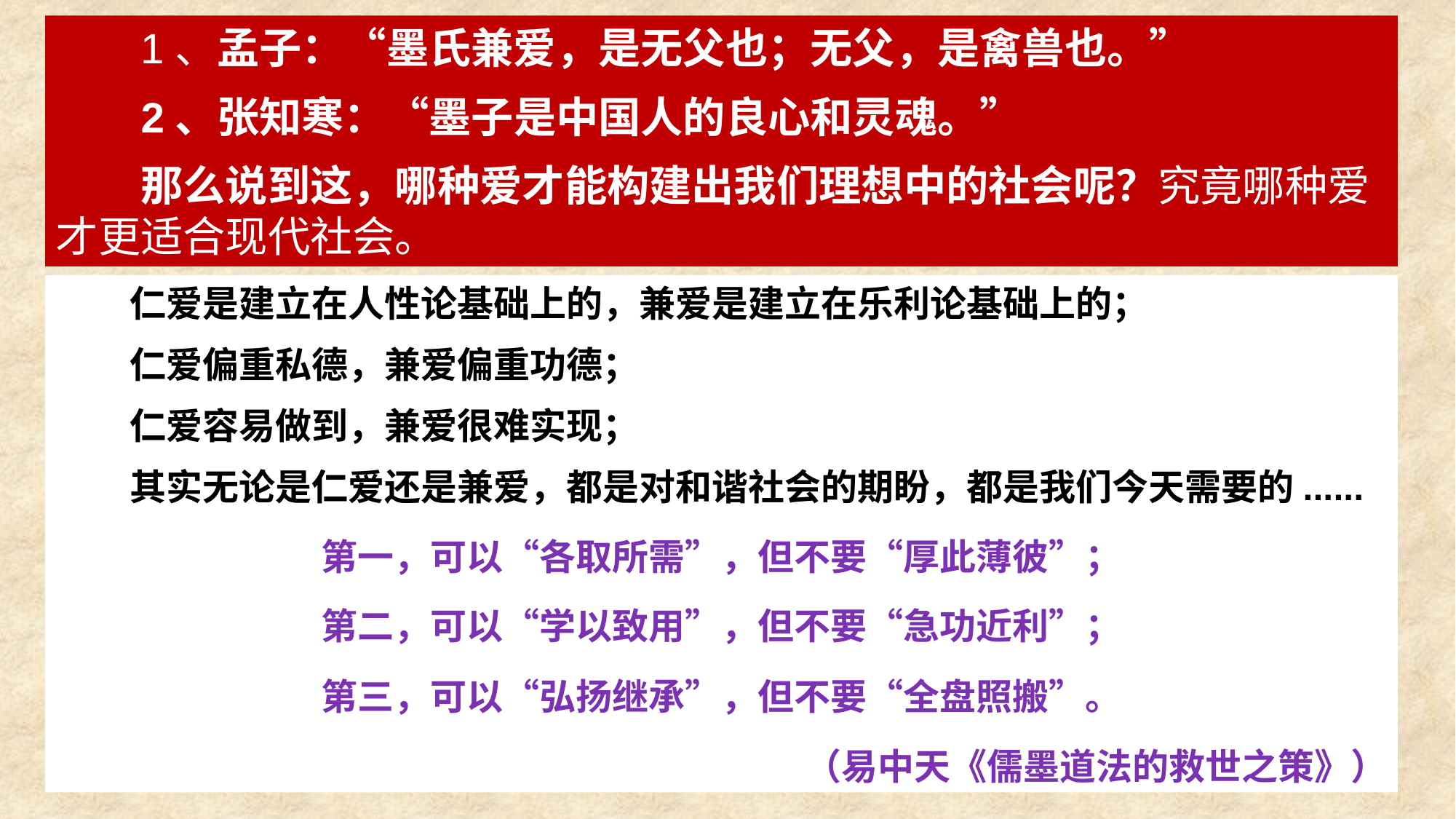

1、孟子：“墨氏兼爱，是无父也；无父，是禽兽也。”
2、张知寒：“墨子是中国人的良心和灵魂。”
那么说到这，哪种爱才能构建出我们理想中的社会呢？究竟哪种爱才更适合现代社会。
        仁爱是建立在人性论基础上的，兼爱是建立在乐利论基础上的；
        仁爱偏重私德，兼爱偏重功德；
        仁爱容易做到，兼爱很难实现；
        其实无论是仁爱还是兼爱，都是对和谐社会的期盼，都是我们今天需要的......
第一，可以“各取所需”，但不要“厚此薄彼”；
第二，可以“学以致用”，但不要“急功近利”；
第三，可以“弘扬继承”，但不要“全盘照搬”。
                  （易中天《儒墨道法的救世之策》）